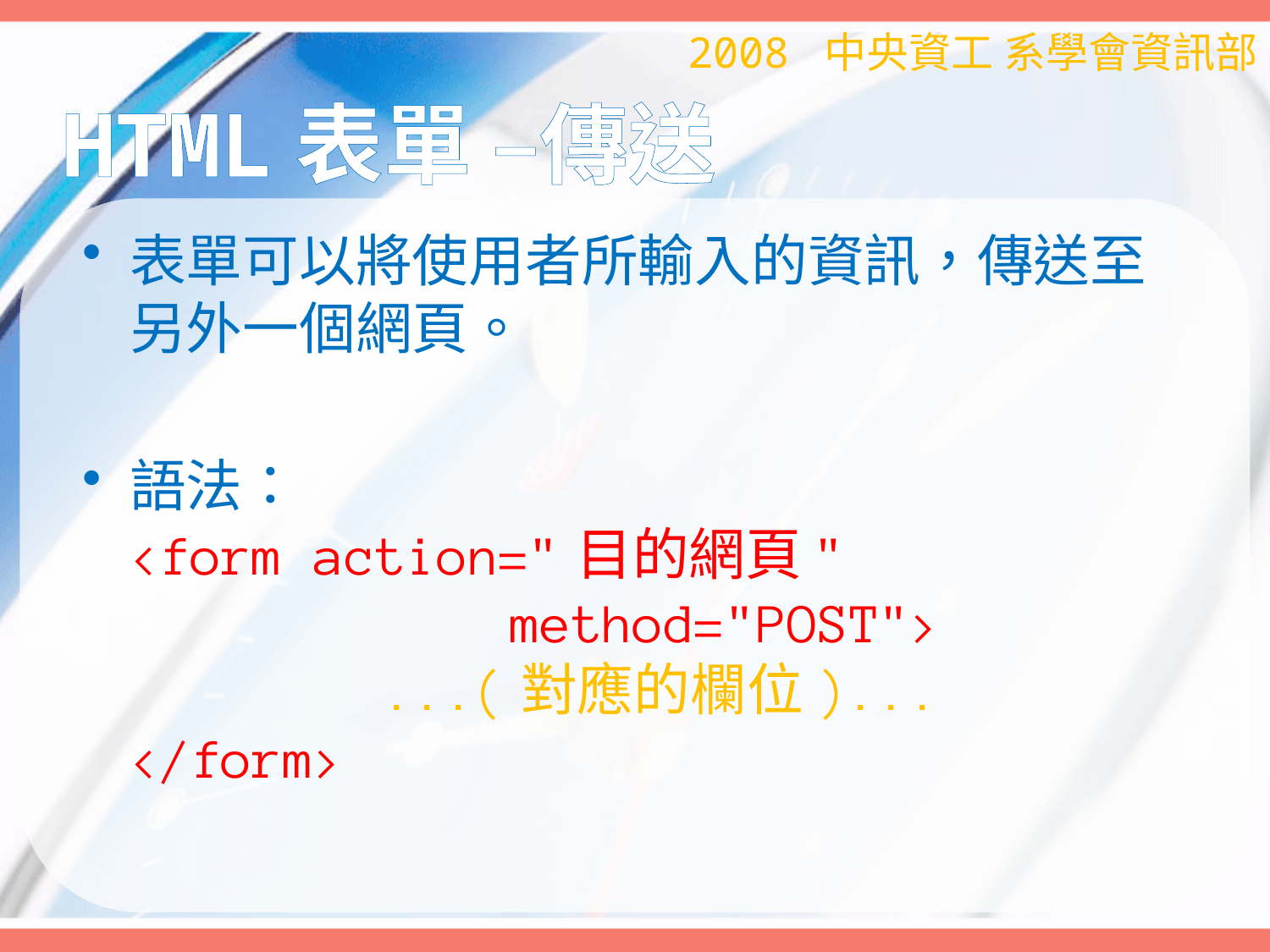

2008 中央資工 系學會資訊部
# HTML表單 –傳送

表單可以將使用者所輸入的資訊，傳送至另外一個網頁。

語法：
<form action="目的網頁" 						method="POST">
		...(對應的欄位)...
</form>